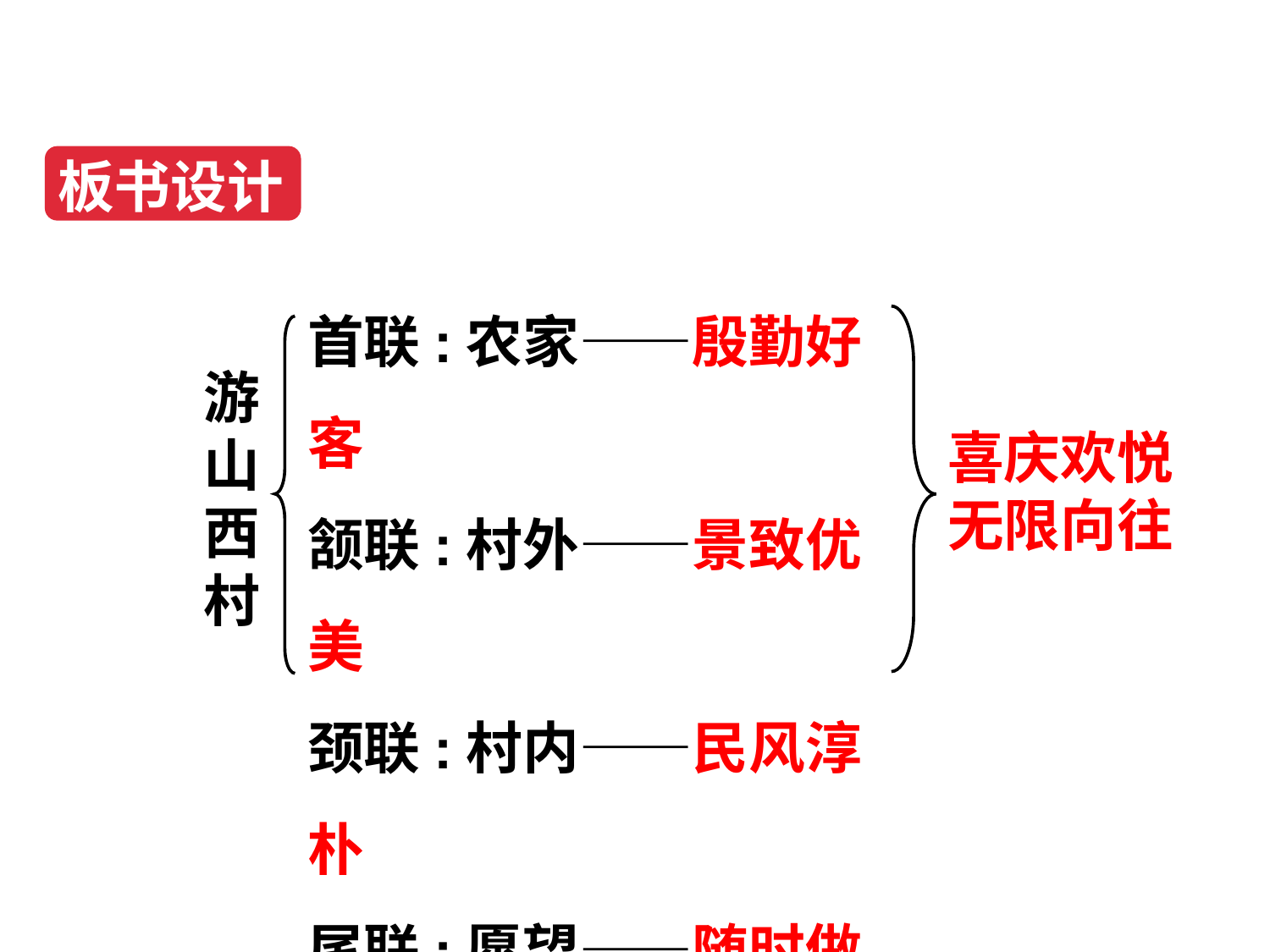

板书设计
首联:农家——殷勤好客
颔联:村外——景致优美
颈联:村内——民风淳朴
尾联:愿望——随时做客

游山西村
喜庆欢悦
无限向往